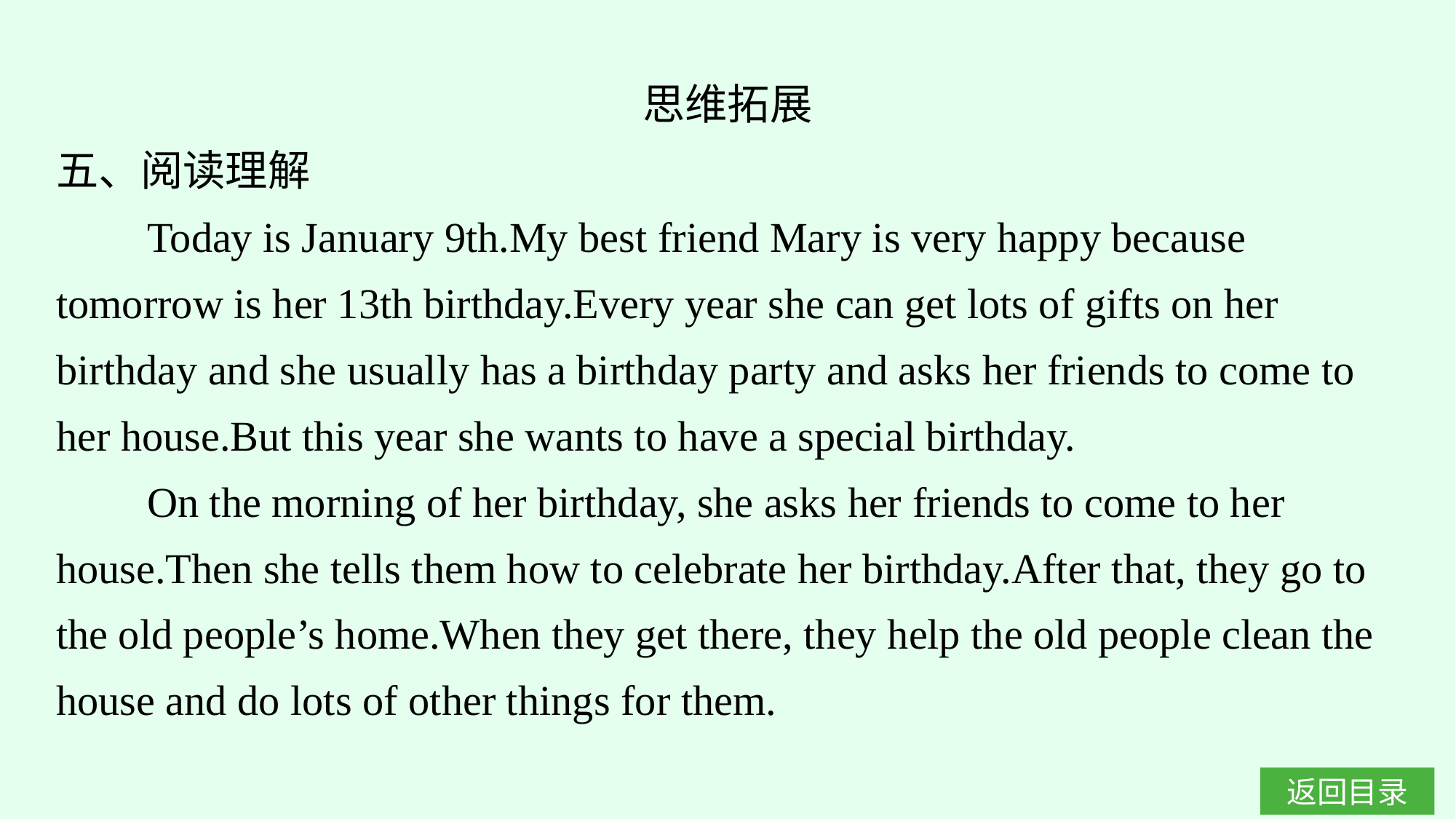

思维拓展
五、阅读理解
Today is January 9th.My best friend Mary is very happy because tomorrow is her 13th birthday.Every year she can get lots of gifts on her birthday and she usually has a birthday party and asks her friends to come to her house.But this year she wants to have a special birthday.
On the morning of her birthday, she asks her friends to come to her house.Then she tells them how to celebrate her birthday.After that, they go to the old people’s home.When they get there, they help the old people clean the house and do lots of other things for them.